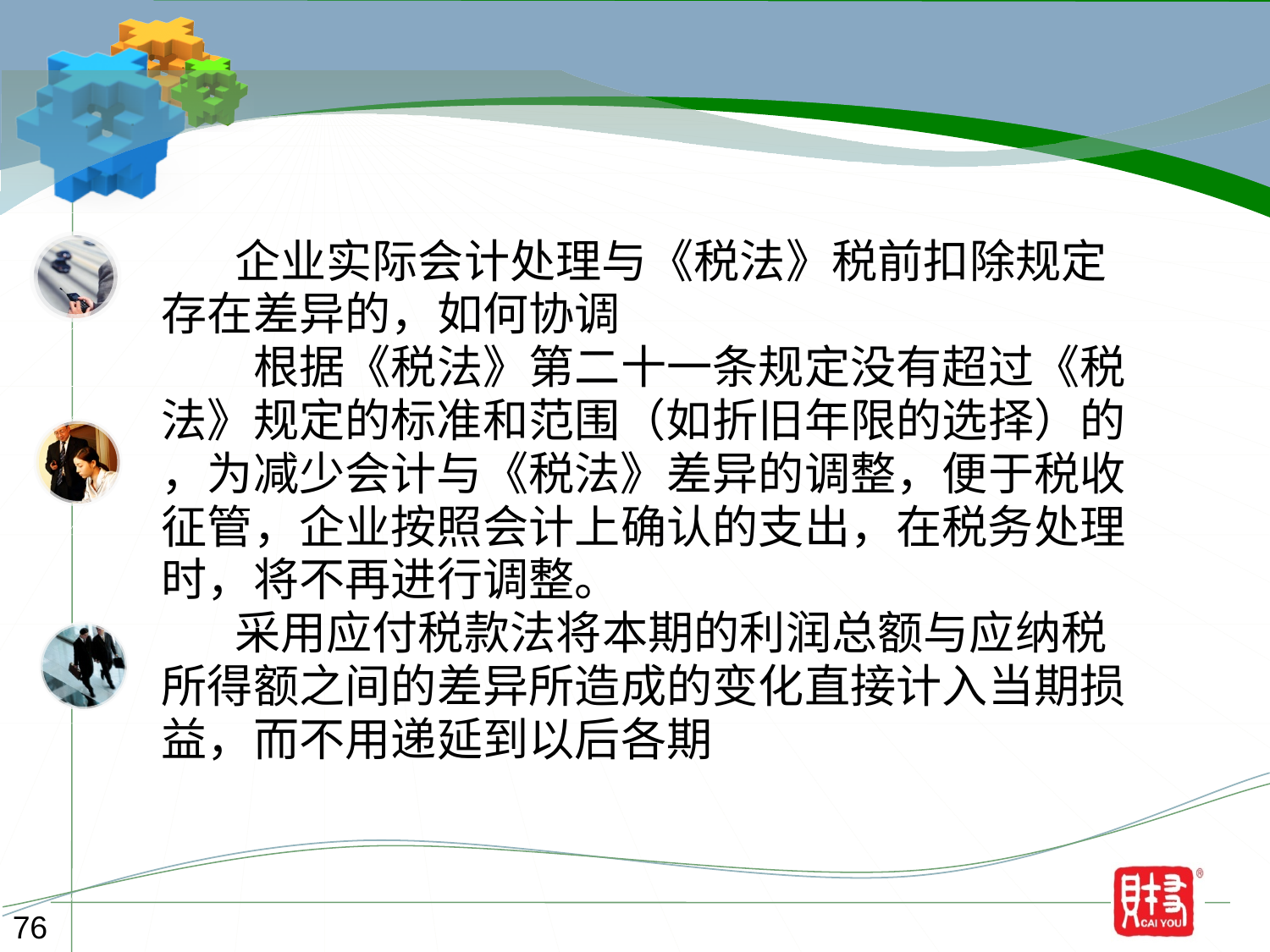

企业实际会计处理与《税法》税前扣除规定
存在差异的，如何协调
　　根据《税法》第二十一条规定没有超过《税
法》规定的标准和范围（如折旧年限的选择）的
，为减少会计与《税法》差异的调整，便于税收
征管，企业按照会计上确认的支出，在税务处理
时，将不再进行调整。
      采用应付税款法将本期的利润总额与应纳税
所得额之间的差异所造成的变化直接计入当期损
益，而不用递延到以后各期
76